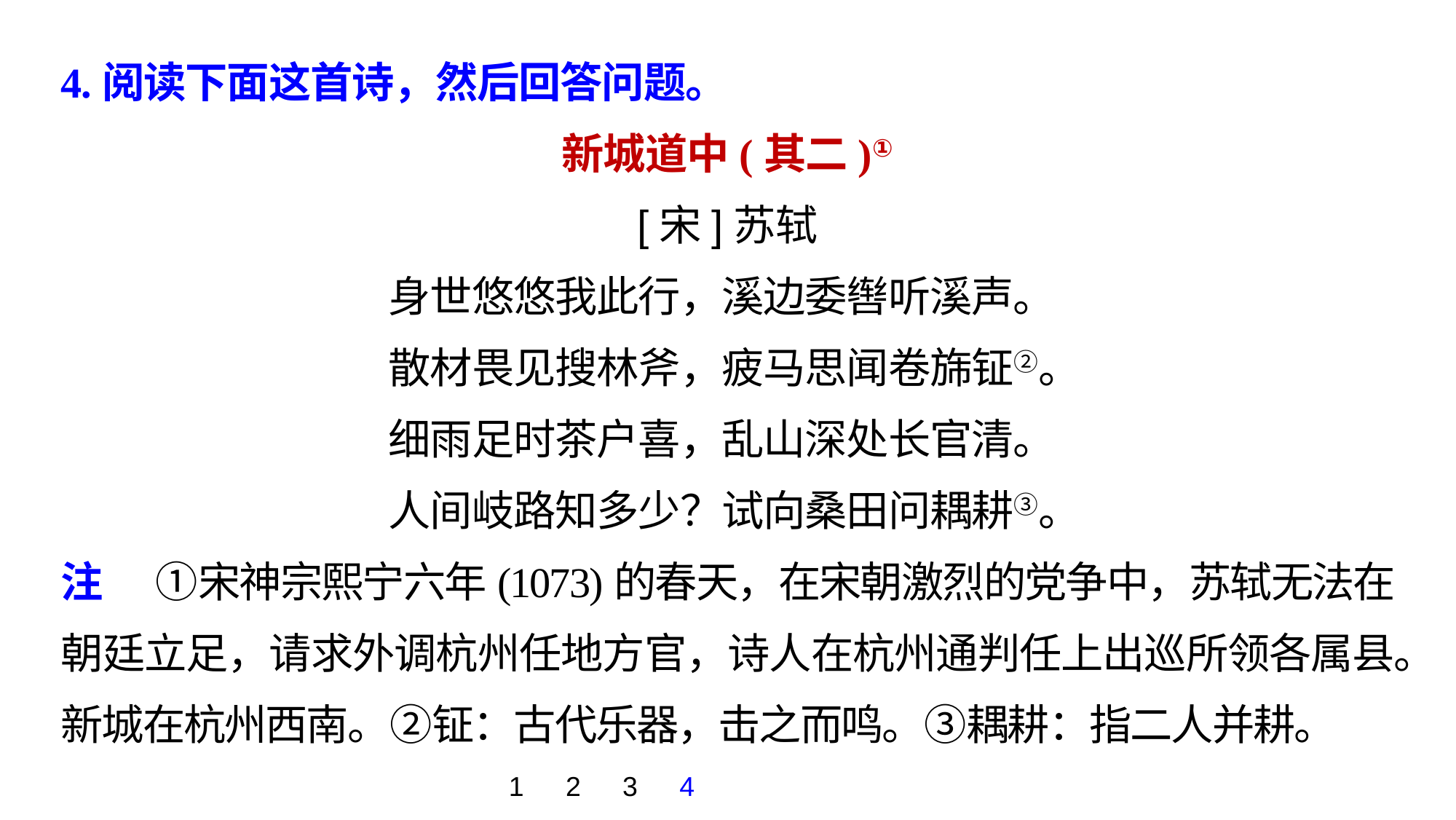

4.阅读下面这首诗，然后回答问题。
新城道中(其二)①
[宋]苏轼
身世悠悠我此行，溪边委辔听溪声。
散材畏见搜林斧，疲马思闻卷旆钲②。
细雨足时茶户喜，乱山深处长官清。
人间岐路知多少？试向桑田问耦耕③。
注 　①宋神宗熙宁六年(1073)的春天，在宋朝激烈的党争中，苏轼无法在朝廷立足，请求外调杭州任地方官，诗人在杭州通判任上出巡所领各属县。新城在杭州西南。②钲：古代乐器，击之而鸣。③耦耕：指二人并耕。
1
2
3
4